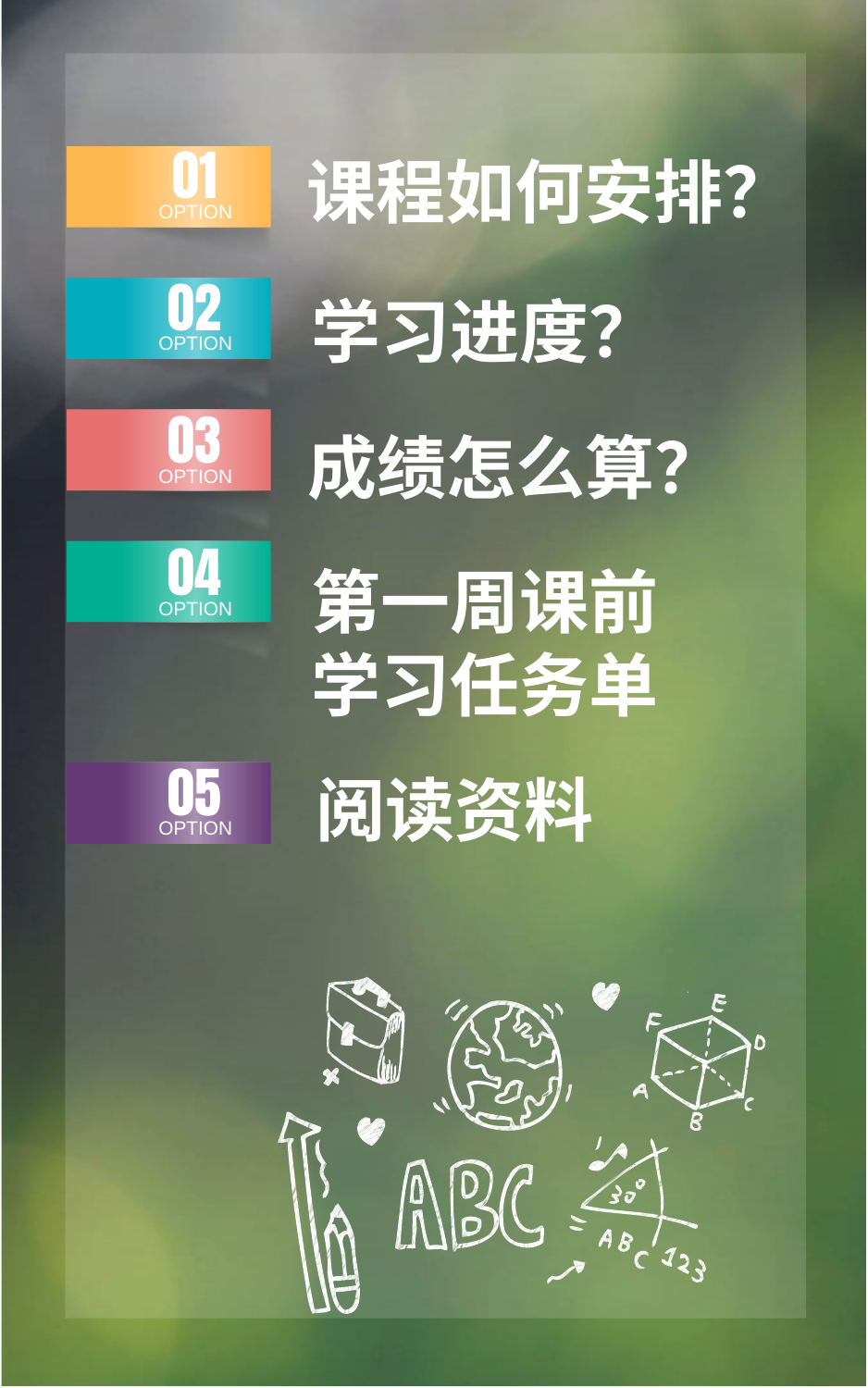

01
OPTION
课程如何安排？

02
OPTION

学习进度？

03
OPTION

成绩怎么算？

04
OPTION

第一周课前学习任务单

05
OPTION
阅读资料